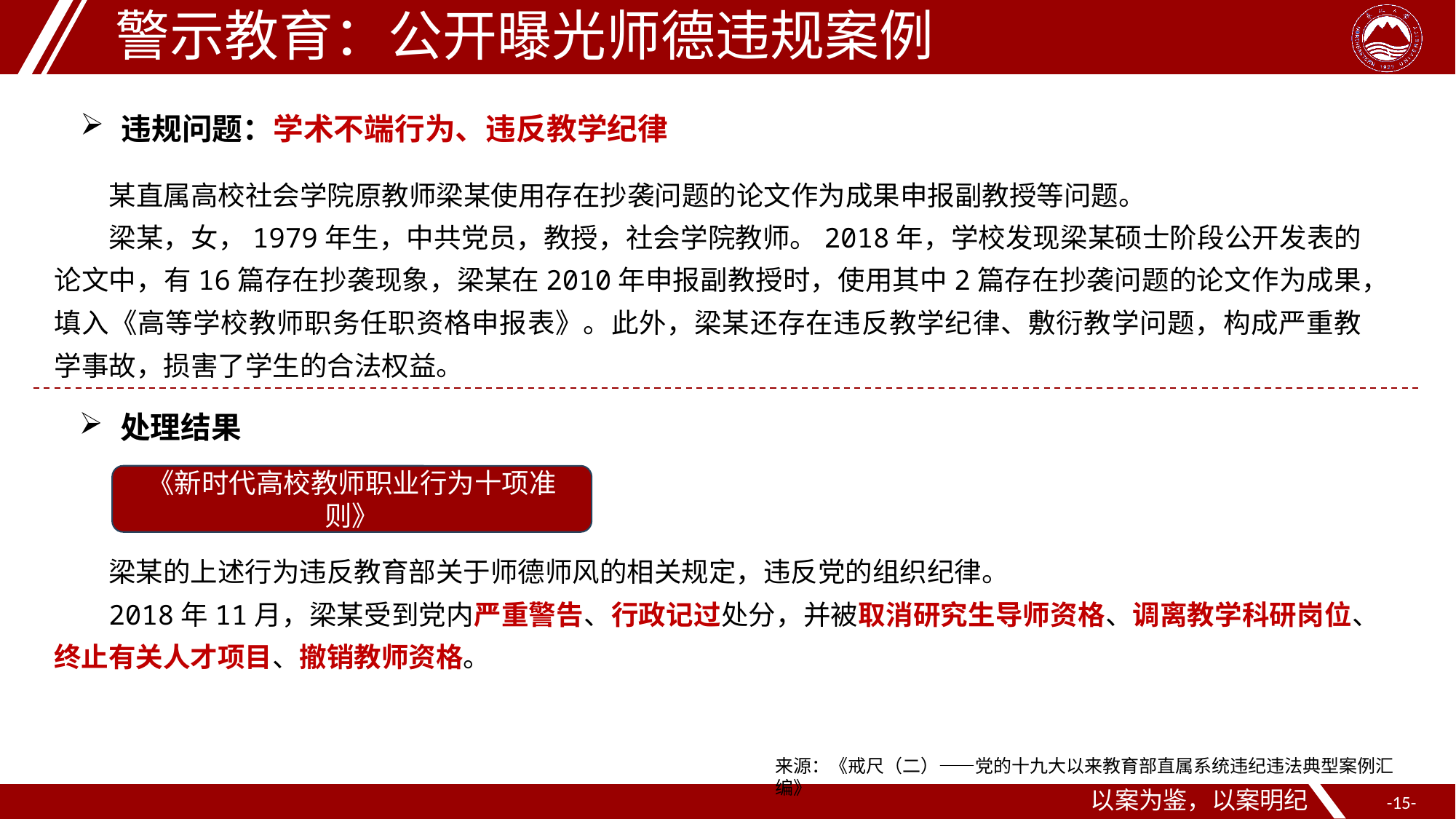

警示教育：公开曝光师德违规案例
违规问题：学术不端行为、违反教学纪律
某直属高校社会学院原教师梁某使用存在抄袭问题的论文作为成果申报副教授等问题。
梁某，女，1979年生，中共党员，教授，社会学院教师。2018年，学校发现梁某硕士阶段公开发表的论文中，有16篇存在抄袭现象，梁某在2010年申报副教授时，使用其中2篇存在抄袭问题的论文作为成果，填入《高等学校教师职务任职资格申报表》。此外，梁某还存在违反教学纪律、敷衍教学问题，构成严重教学事故，损害了学生的合法权益。

处理结果
《新时代高校教师职业行为十项准则》
梁某的上述行为违反教育部关于师德师风的相关规定，违反党的组织纪律。
2018年11月，梁某受到党内严重警告、行政记过处分，并被取消研究生导师资格、调离教学科研岗位、终止有关人才项目、撤销教师资格。
来源：《戒尺（二）——党的十九大以来教育部直属系统违纪违法典型案例汇编》
以案为鉴，以案明纪
-15-